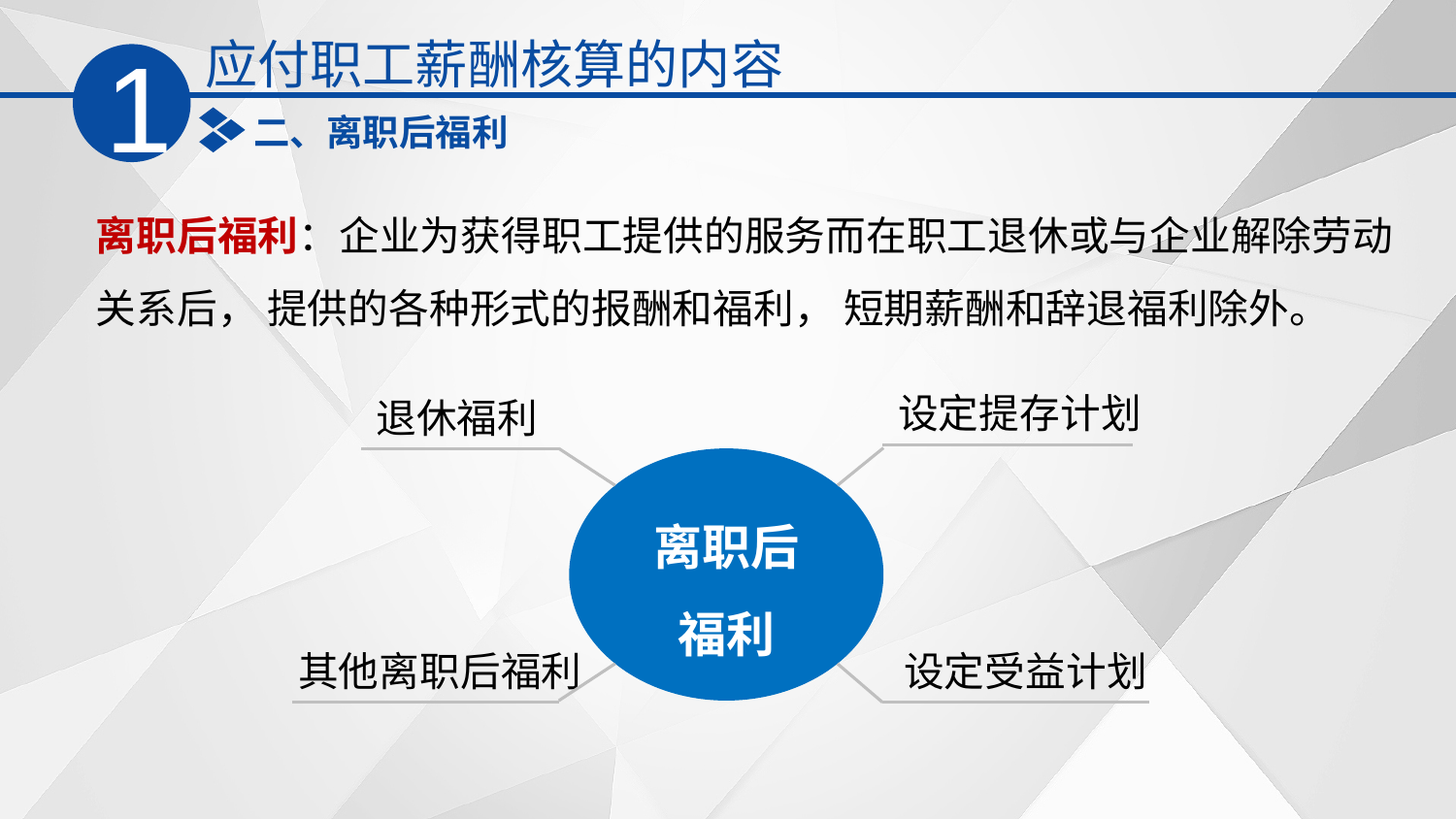

应付职工薪酬核算的内容
1

二、离职后福利

离职后福利：企业为获得职工提供的服务而在职工退休或与企业解除劳动关系后， 提供的各种形式的报酬和福利， 短期薪酬和辞退福利除外。
设定提存计划
退休福利
离职后福利
其他离职后福利
设定受益计划